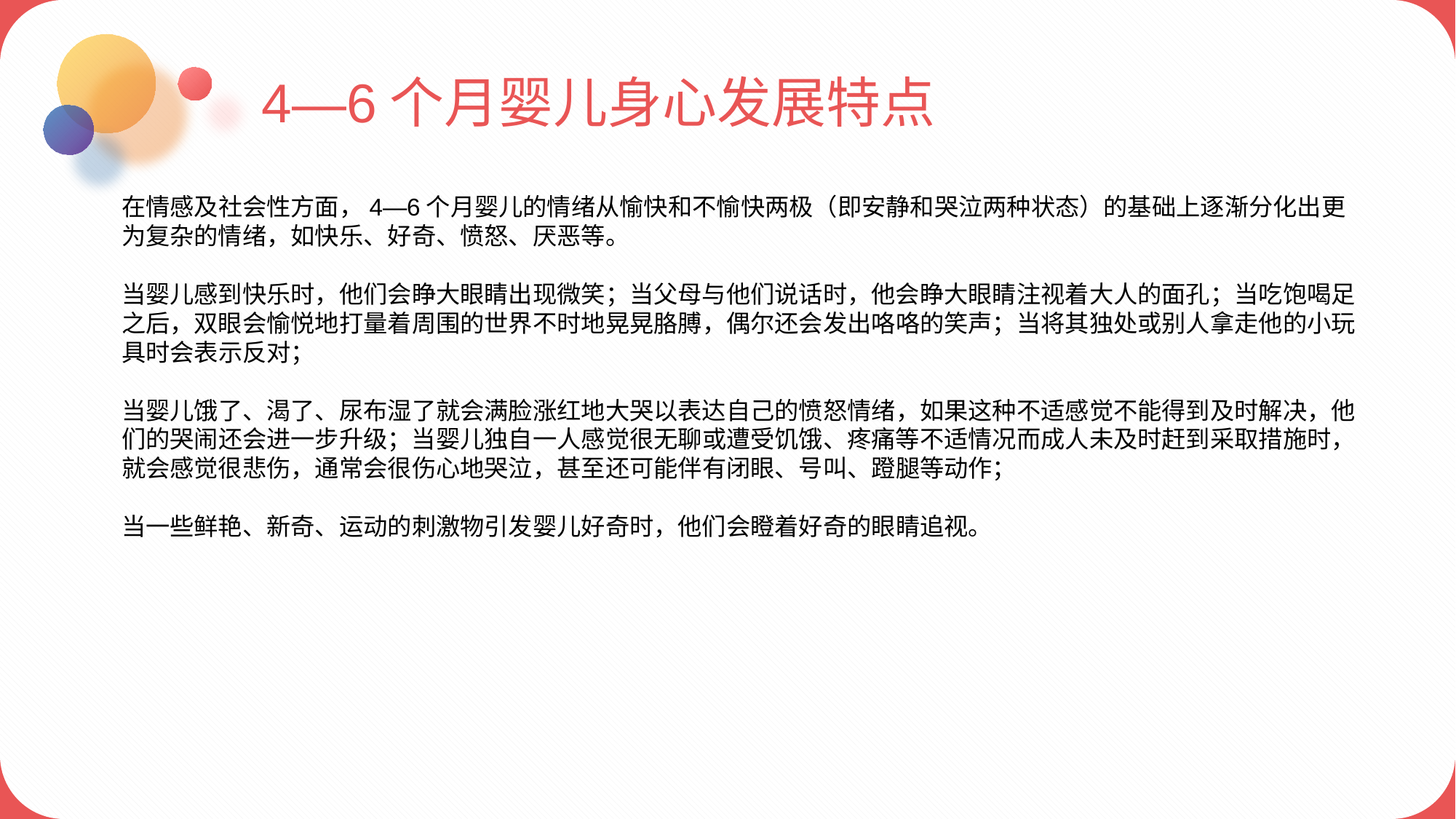

4—6个月婴儿身心发展特点
在情感及社会性方面，4—6个月婴儿的情绪从愉快和不愉快两极（即安静和哭泣两种状态）的基础上逐渐分化出更为复杂的情绪，如快乐、好奇、愤怒、厌恶等。

当婴儿感到快乐时，他们会睁大眼睛出现微笑；当父母与他们说话时，他会睁大眼睛注视着大人的面孔；当吃饱喝足之后，双眼会愉悦地打量着周围的世界不时地晃晃胳膊，偶尔还会发出咯咯的笑声；当将其独处或别人拿走他的小玩具时会表示反对；

当婴儿饿了、渴了、尿布湿了就会满脸涨红地大哭以表达自己的愤怒情绪，如果这种不适感觉不能得到及时解决，他们的哭闹还会进一步升级；当婴儿独自一人感觉很无聊或遭受饥饿、疼痛等不适情况而成人未及时赶到采取措施时，就会感觉很悲伤，通常会很伤心地哭泣，甚至还可能伴有闭眼、号叫、蹬腿等动作；

当一些鲜艳、新奇、运动的刺激物引发婴儿好奇时，他们会瞪着好奇的眼睛追视。